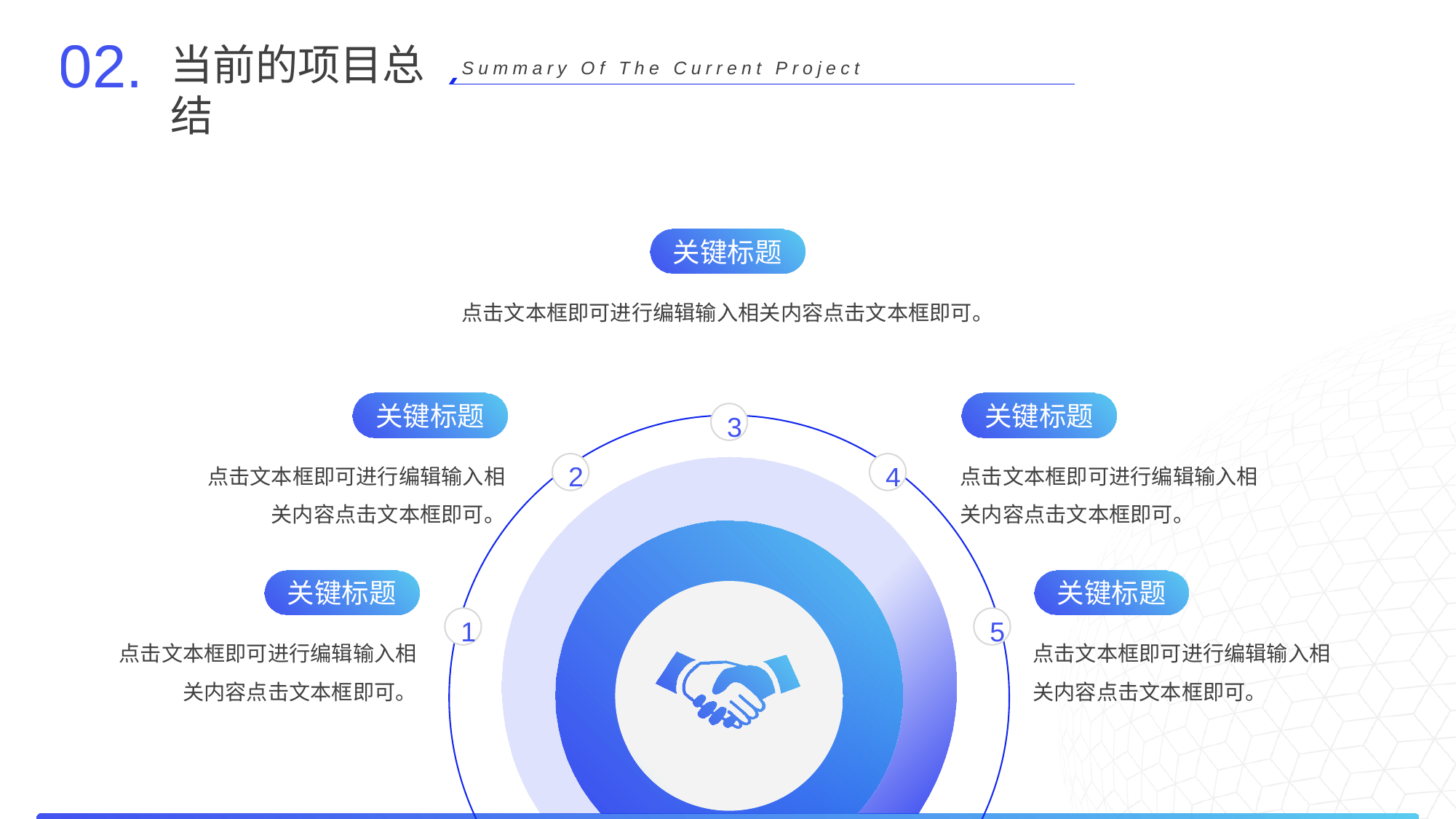

02.
当前的项目总结
Summary Of The Current Project

关键标题
点击文本框即可进行编辑输入相关内容点击文本框即可。
关键标题
关键标题
3

点击文本框即可进行编辑输入相关内容点击文本框即可。
点击文本框即可进行编辑输入相关内容点击文本框即可。
2
4

关键标题
关键标题

1
5
点击文本框即可进行编辑输入相关内容点击文本框即可。
点击文本框即可进行编辑输入相关内容点击文本框即可。